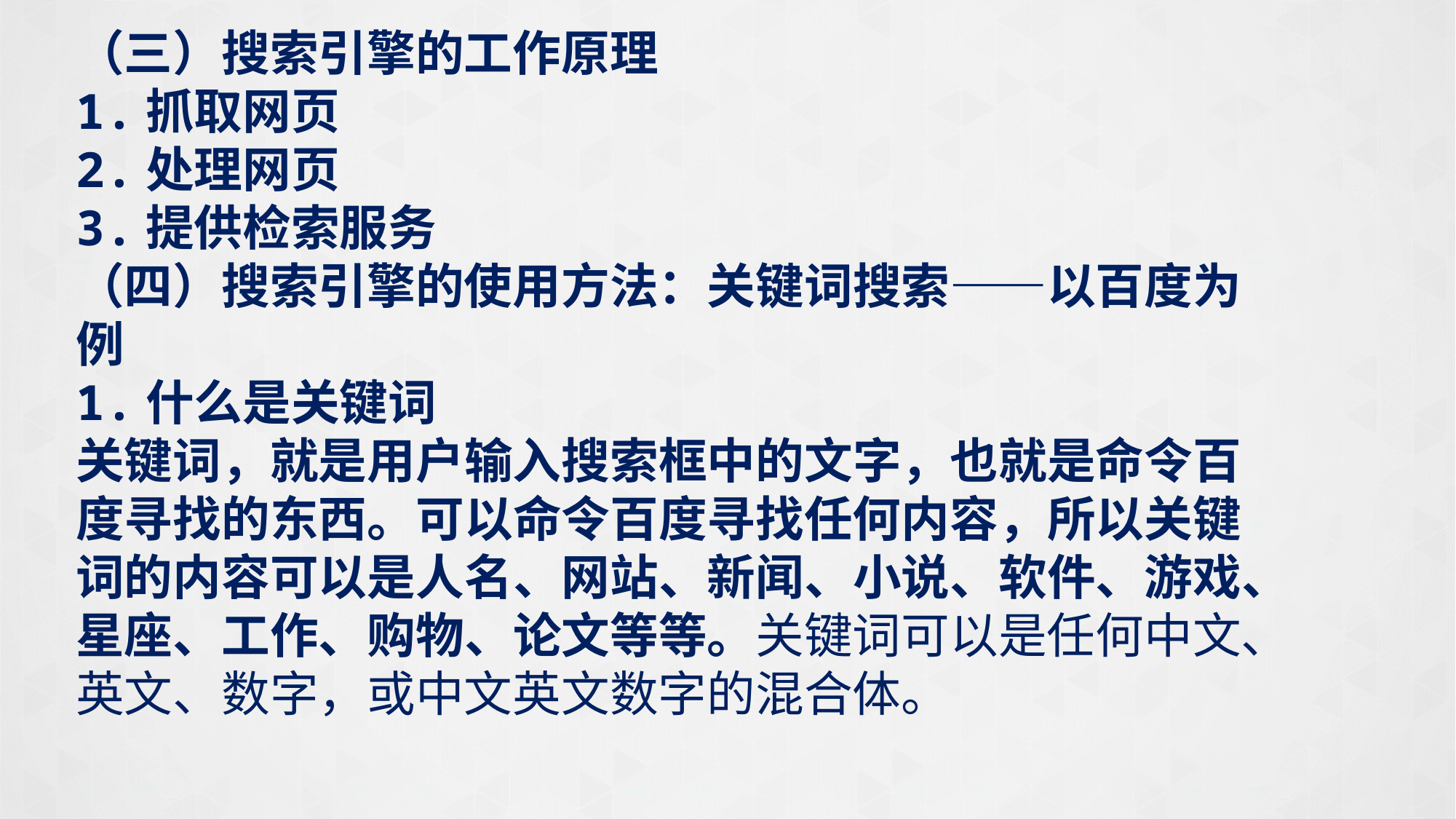

（三）搜索引擎的工作原理
1.抓取网页
2.处理网页
3.提供检索服务
（四）搜索引擎的使用方法：关键词搜索——以百度为例
1.什么是关键词
关键词，就是用户输入搜索框中的文字，也就是命令百度寻找的东西。可以命令百度寻找任何内容，所以关键词的内容可以是人名、网站、新闻、小说、软件、游戏、星座、工作、购物、论文等等。关键词可以是任何中文、英文、数字，或中文英文数字的混合体。